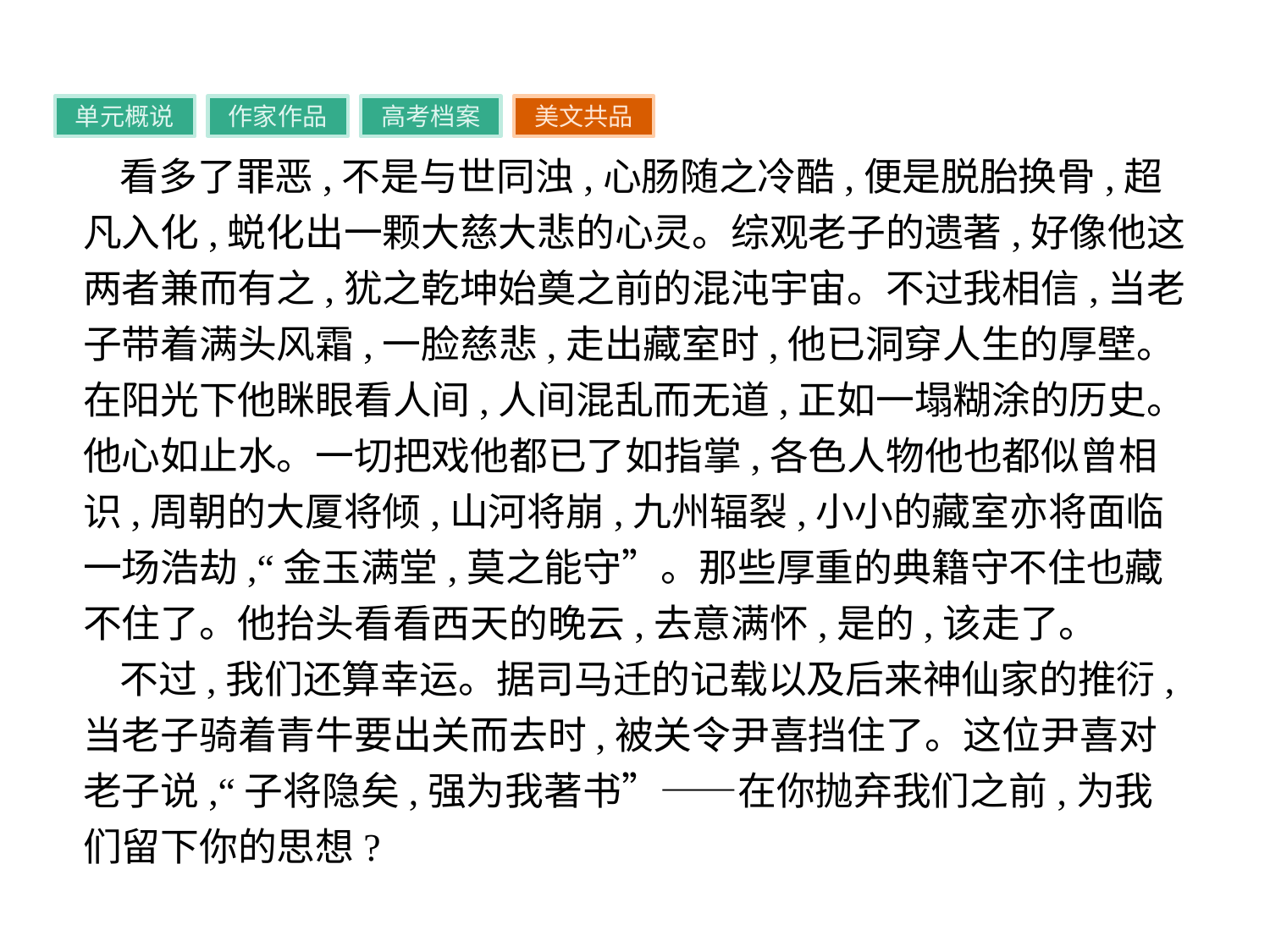

单元概说
作家作品
高考档案
美文共品
看多了罪恶,不是与世同浊,心肠随之冷酷,便是脱胎换骨,超凡入化,蜕化出一颗大慈大悲的心灵。综观老子的遗著,好像他这两者兼而有之,犹之乾坤始奠之前的混沌宇宙。不过我相信,当老子带着满头风霜,一脸慈悲,走出藏室时,他已洞穿人生的厚壁。在阳光下他眯眼看人间,人间混乱而无道,正如一塌糊涂的历史。他心如止水。一切把戏他都已了如指掌,各色人物他也都似曾相识,周朝的大厦将倾,山河将崩,九州辐裂,小小的藏室亦将面临一场浩劫,“金玉满堂,莫之能守”。那些厚重的典籍守不住也藏不住了。他抬头看看西天的晚云,去意满怀,是的,该走了。
不过,我们还算幸运。据司马迁的记载以及后来神仙家的推衍,当老子骑着青牛要出关而去时,被关令尹喜挡住了。这位尹喜对老子说,“子将隐矣,强为我著书”——在你抛弃我们之前,为我们留下你的思想?